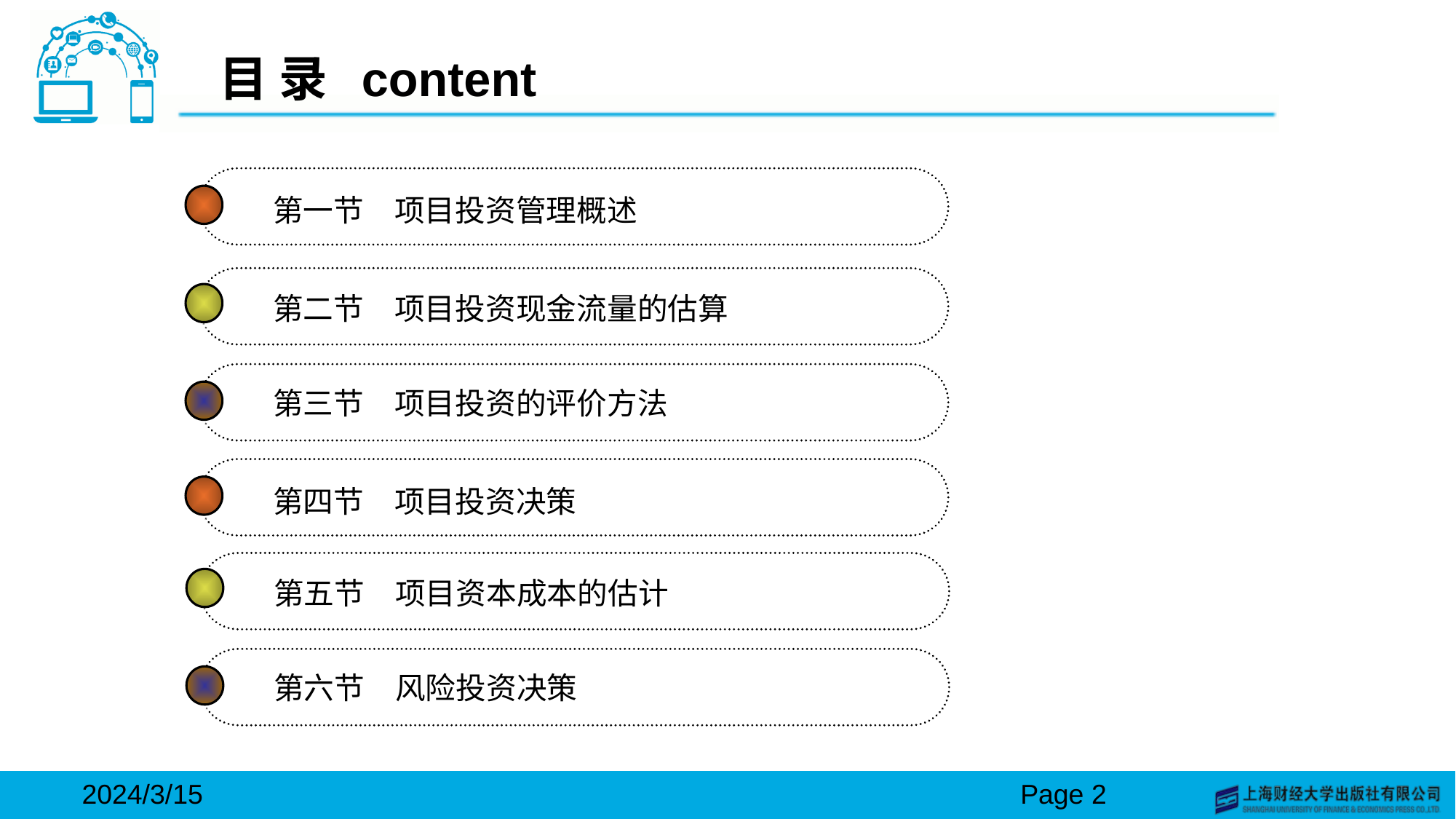

# 目 录  content

第一节　项目投资管理概述

第二节　项目投资现金流量的估算

第三节　项目投资的评价方法

第四节　项目投资决策

第五节　项目资本成本的估计

第六节　风险投资决策

2024/3/15
Page 2